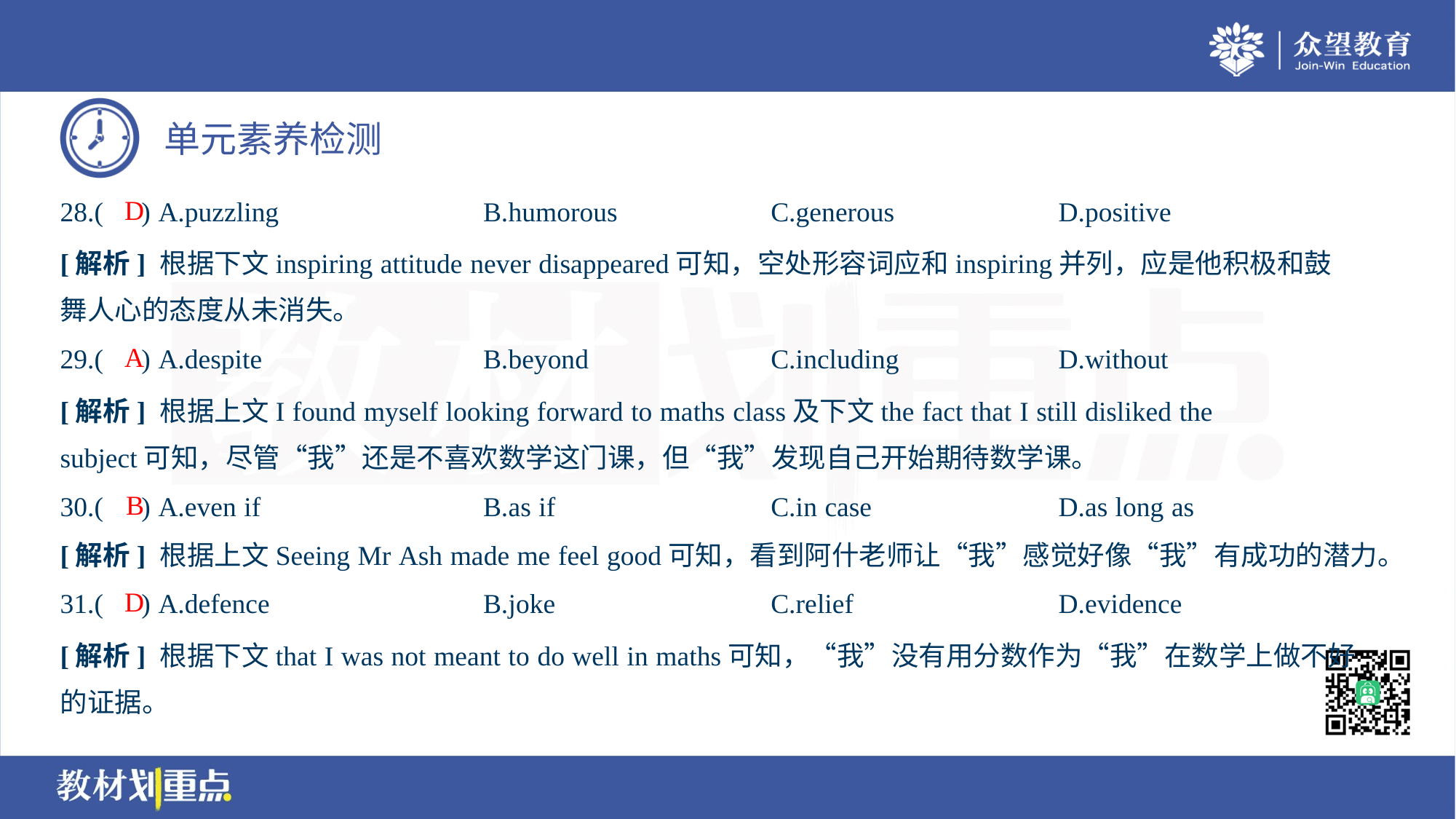

D
28.(     ) A.puzzling	B.humorous	C.generous	D.positive
[解析] 根据下文inspiring attitude never disappeared可知，空处形容词应和inspiring并列，应是他积极和鼓
舞人心的态度从未消失。
A
29.(     ) A.despite	B.beyond	C.including	D.without
[解析] 根据上文I found myself looking forward to maths class及下文the fact that I still disliked the
subject可知，尽管“我”还是不喜欢数学这门课，但“我”发现自己开始期待数学课。
B
30.(     ) A.even if	B.as if	C.in case	D.as long as
[解析] 根据上文Seeing Mr Ash made me feel good可知，看到阿什老师让“我”感觉好像“我”有成功的潜力。
D
31.(     ) A.defence	B.joke	C.relief	D.evidence
[解析] 根据下文that I was not meant to do well in maths可知，“我”没有用分数作为“我”在数学上做不好
的证据。